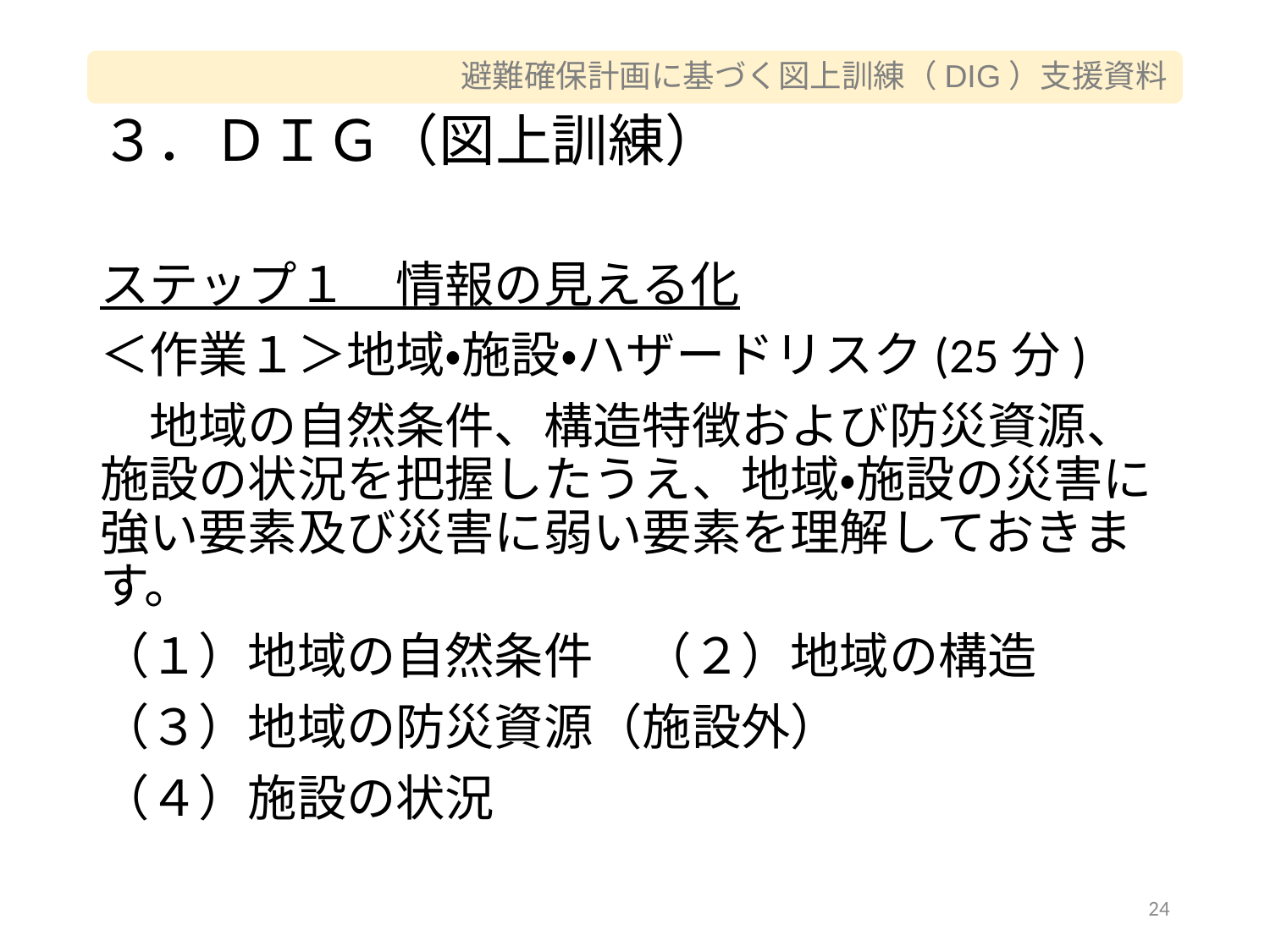

# ３．ＤＩＧ（図上訓練）
ステップ１　情報の見える化
＜作業１＞地域・施設・ハザードリスク(25分)
　地域の自然条件、構造特徴および防災資源、施設の状況を把握したうえ、地域・施設の災害に強い要素及び災害に弱い要素を理解しておきます。
（１）地域の自然条件　（２）地域の構造
（３）地域の防災資源（施設外）
（４）施設の状況
24